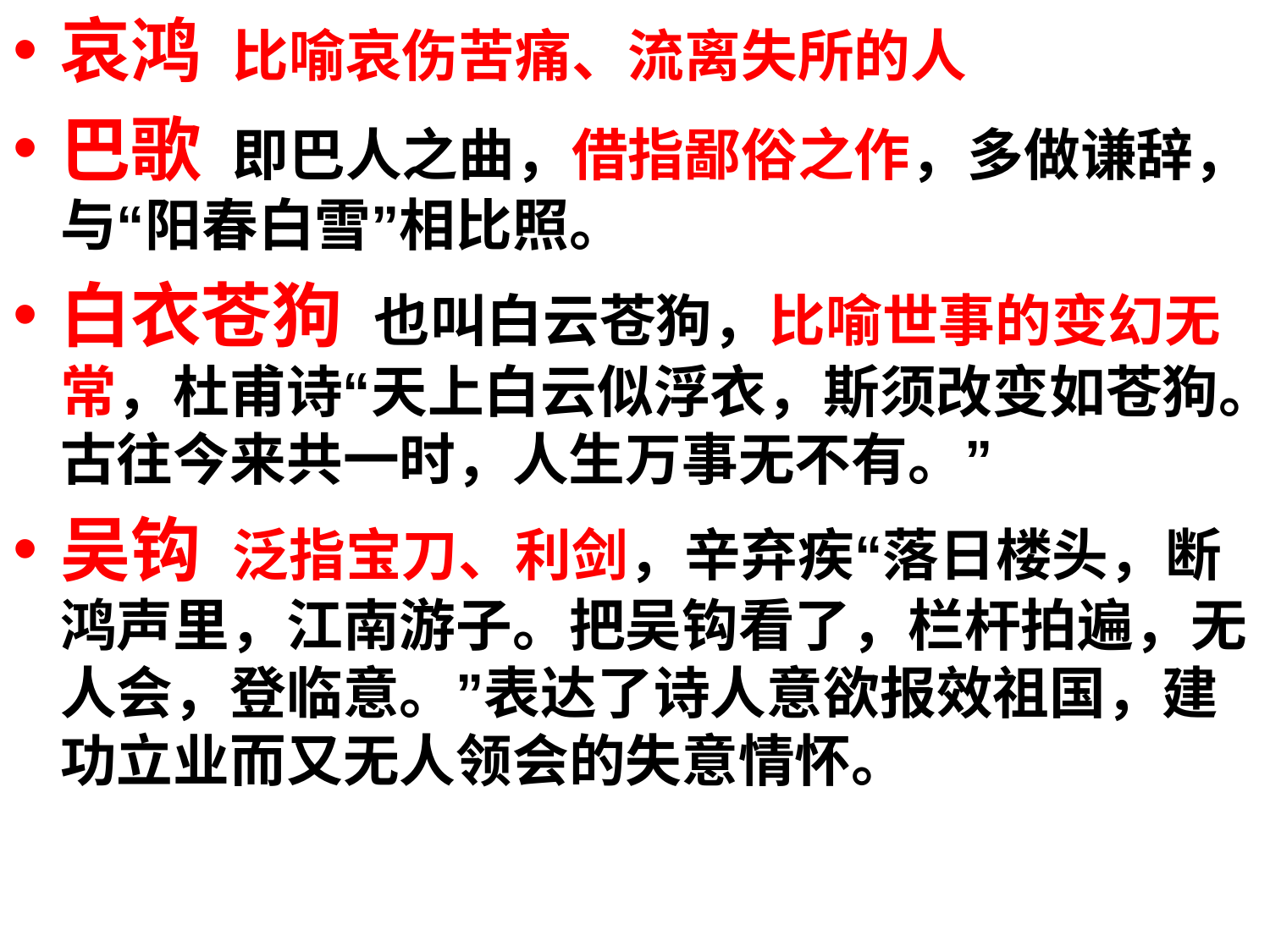

哀鸿  比喻哀伤苦痛、流离失所的人
巴歌  即巴人之曲，借指鄙俗之作，多做谦辞，与“阳春白雪”相比照。
白衣苍狗  也叫白云苍狗，比喻世事的变幻无常，杜甫诗“天上白云似浮衣，斯须改变如苍狗。古往今来共一时，人生万事无不有。”
吴钩  泛指宝刀、利剑，辛弃疾“落日楼头，断鸿声里，江南游子。把吴钩看了，栏杆拍遍，无人会，登临意。”表达了诗人意欲报效祖国，建功立业而又无人领会的失意情怀。
#